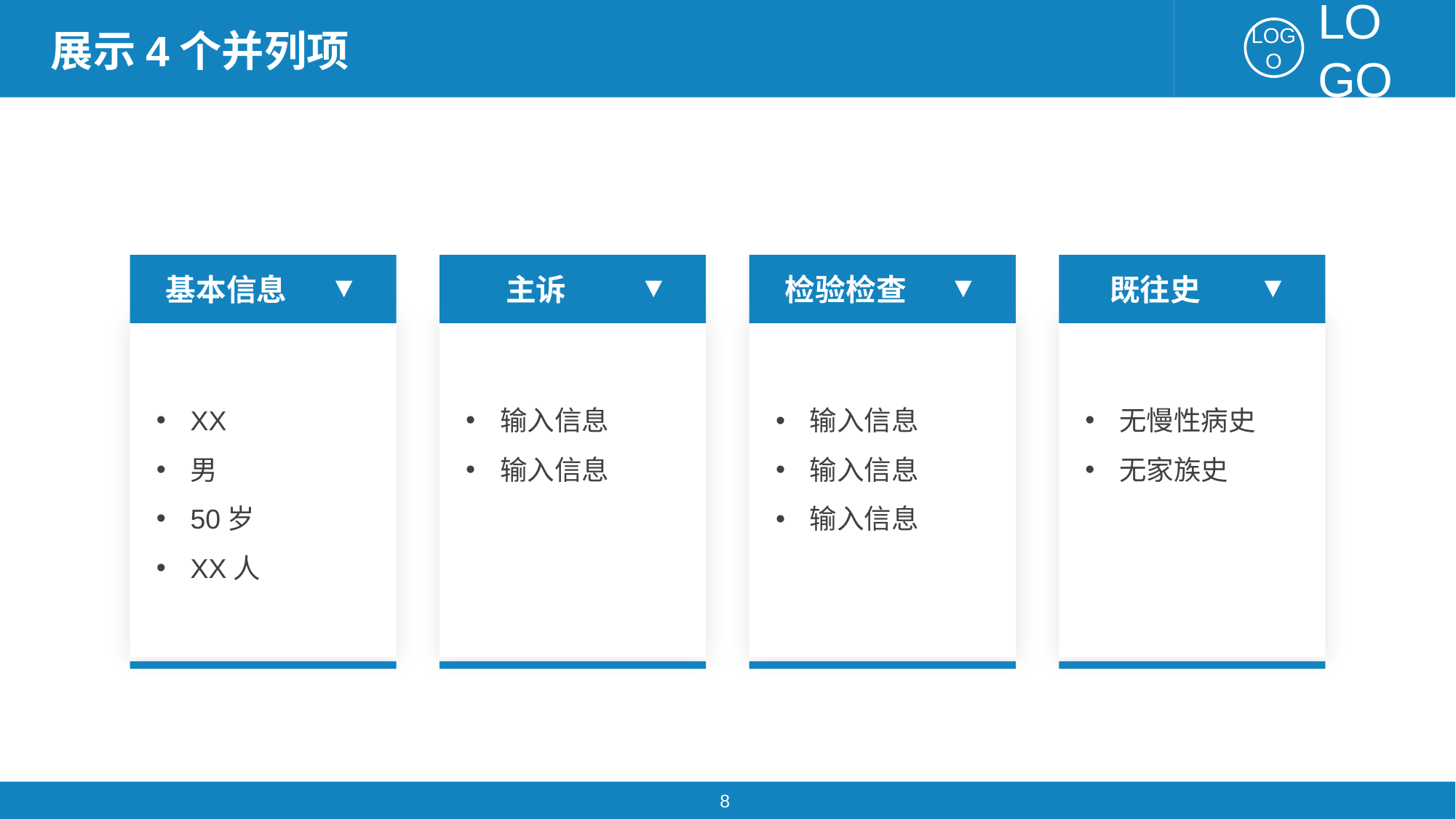

展示4个并列项

基本信息

XX
男
50岁
XX人

主诉

输入信息
输入信息

检验检查

输入信息
输入信息
输入信息

既往史

无慢性病史
无家族史

8